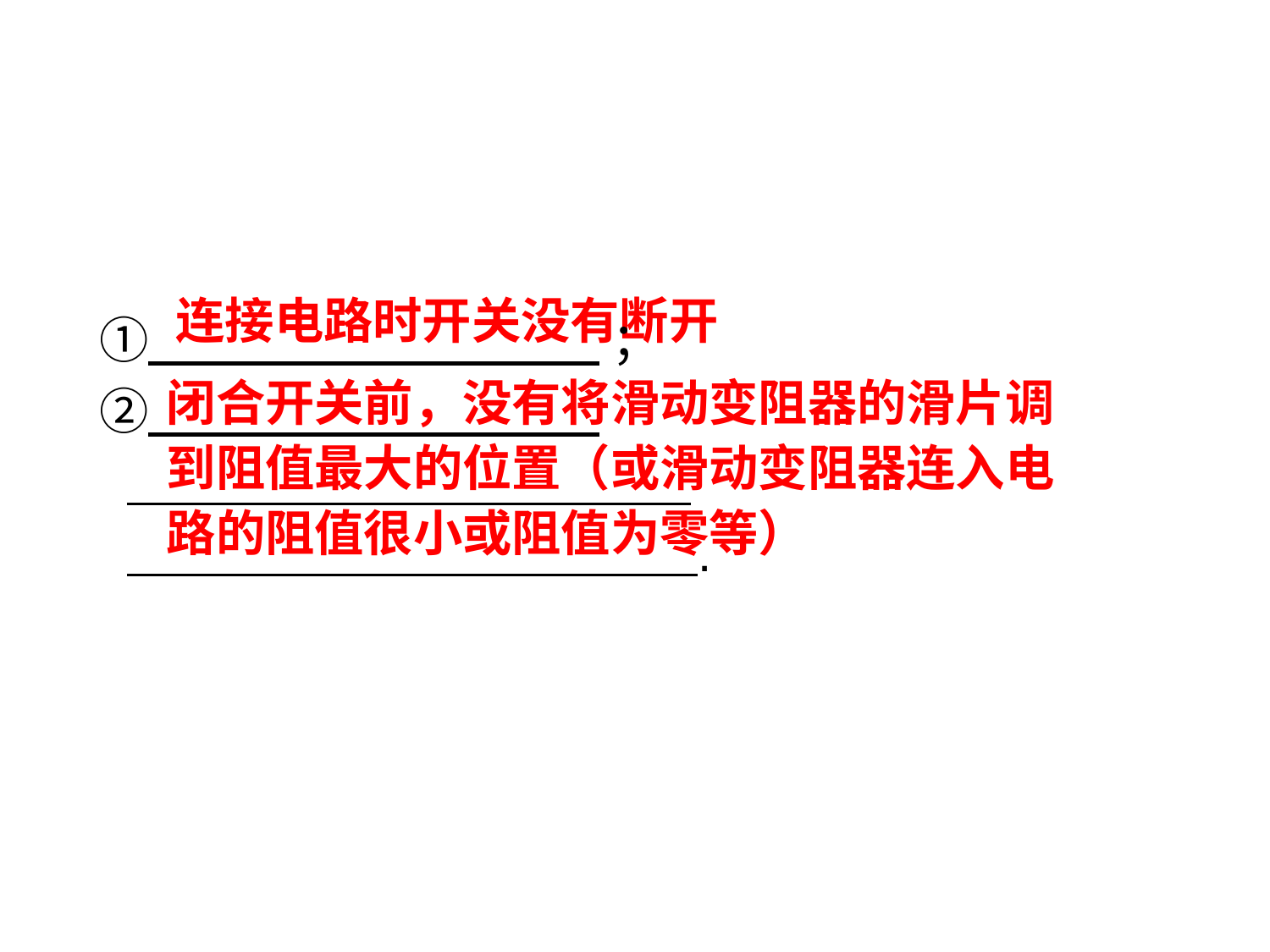

连接电路时开关没有断开
①                                         ；
②                                         ；
                                           .
                                           .
闭合开关前，没有将滑动变阻器的滑片调到阻值最大的位置（或滑动变阻器连入电路的阻值很小或阻值为零等）